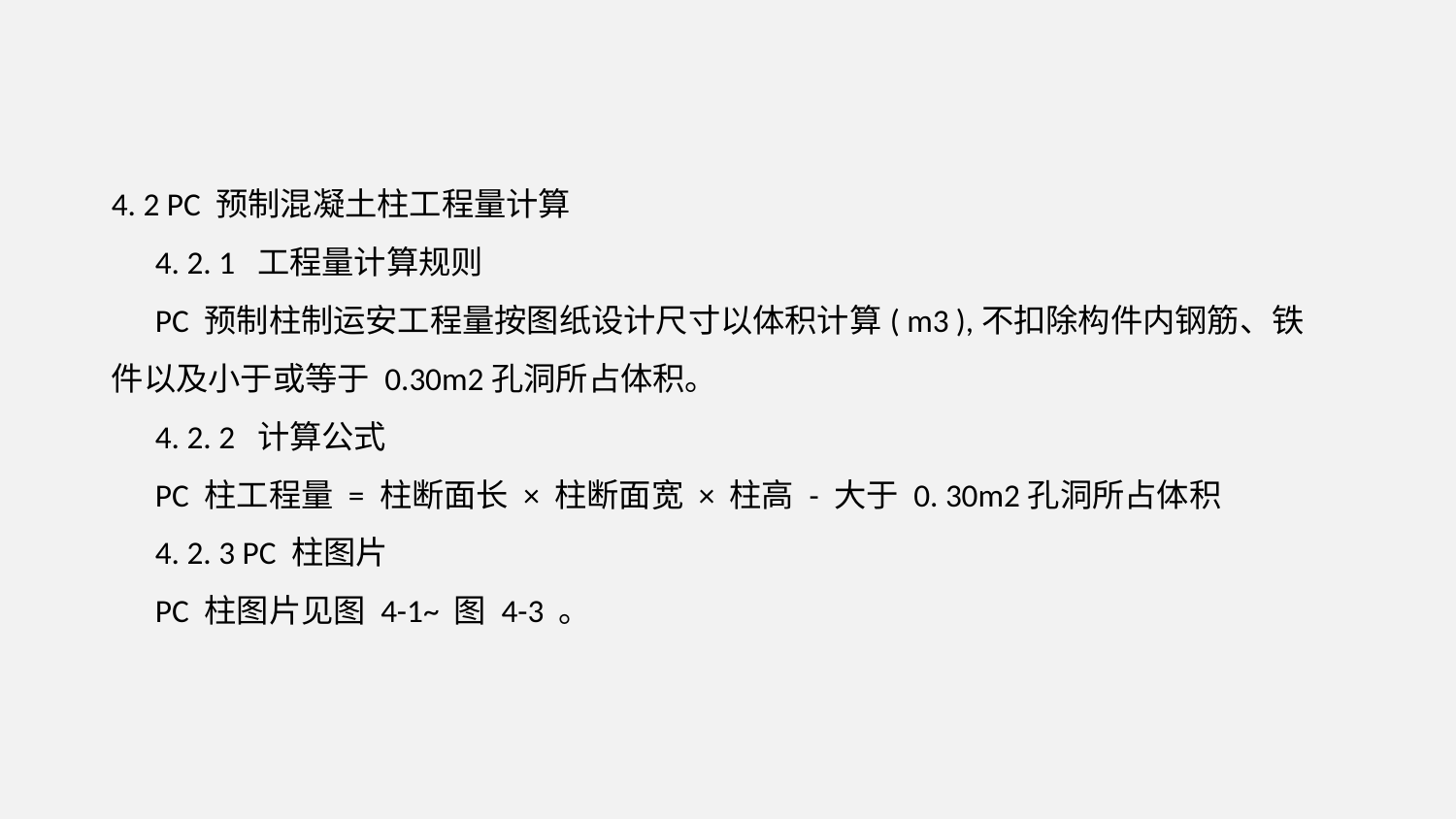

4. 2 PC 预制混凝土柱工程量计算
      4. 2. 1  工程量计算规则
      PC 预制柱制运安工程量按图纸设计尺寸以体积计算( m3 ),不扣除构件内钢筋、铁件以及小于或等于 0.30m2孔洞所占体积。
      4. 2. 2  计算公式
      PC 柱工程量 = 柱断面长 × 柱断面宽 × 柱高 - 大于 0. 30m2孔洞所占体积
      4. 2. 3 PC 柱图片
      PC 柱图片见图 4-1~ 图 4-3 。